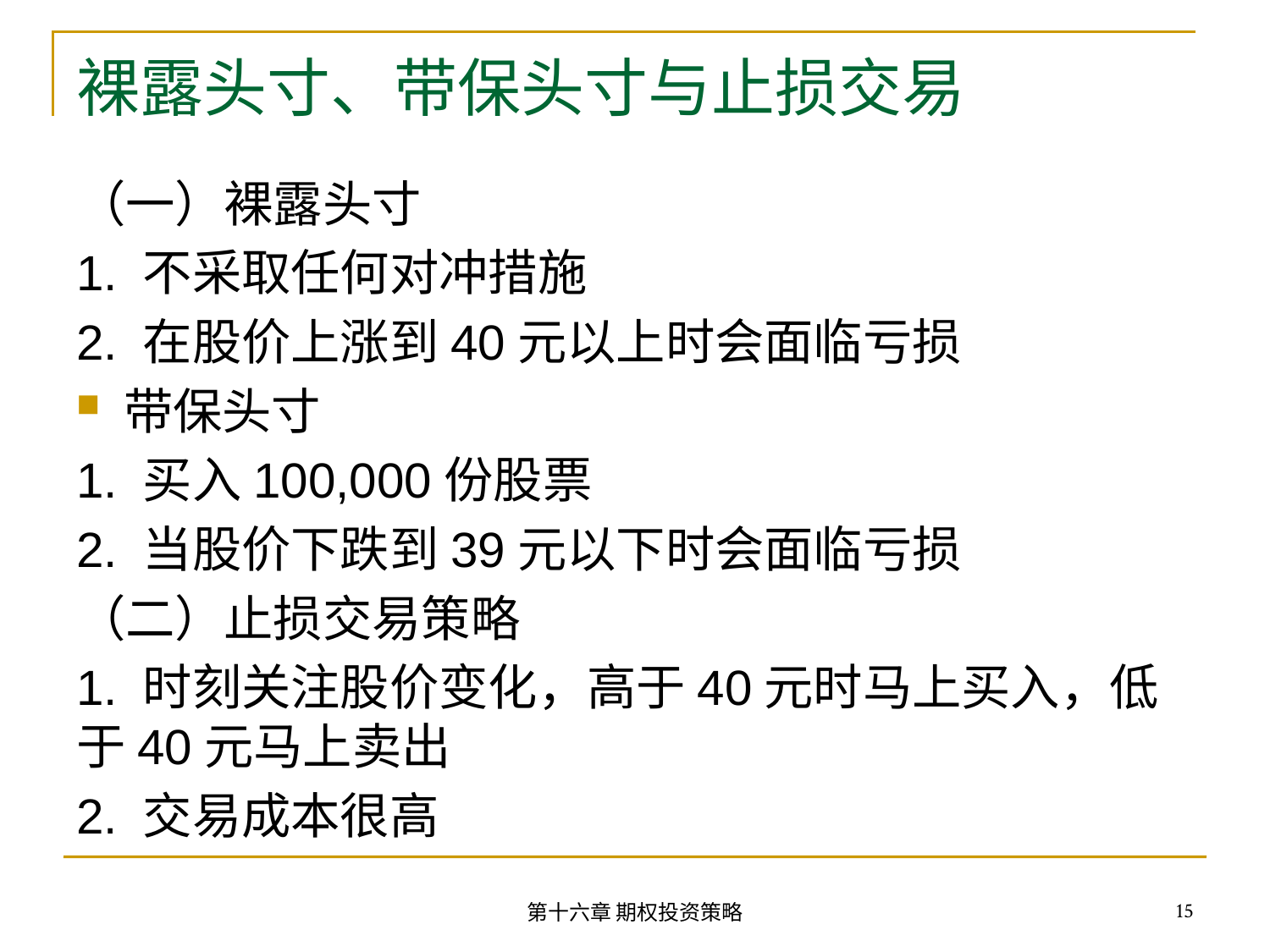

# 裸露头寸、带保头寸与止损交易

（一）裸露头寸
1. 不采取任何对冲措施
2. 在股价上涨到40元以上时会面临亏损
带保头寸
1. 买入100,000份股票
2. 当股价下跌到39元以下时会面临亏损
（二）止损交易策略
1. 时刻关注股价变化，高于40元时马上买入，低于40元马上卖出
2. 交易成本很高

15
第十六章 期权投资策略